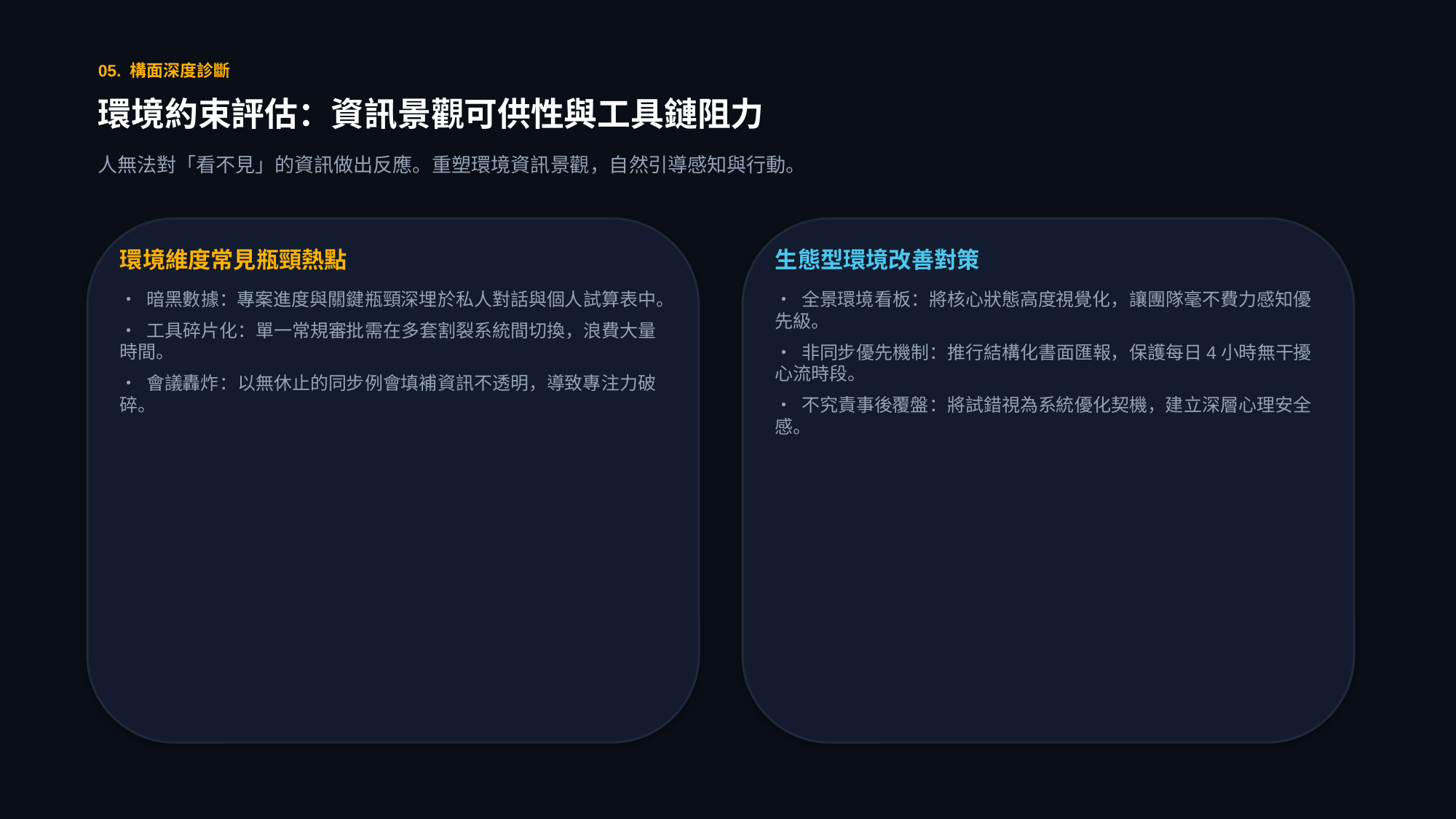

05. 構面深度診斷
環境約束評估：資訊景觀可供性與工具鏈阻力
人無法對「看不見」的資訊做出反應。重塑環境資訊景觀，自然引導感知與行動。

環境維度常見瓶頸熱點
• 暗黑數據：專案進度與關鍵瓶頸深埋於私人對話與個人試算表中。
• 工具碎片化：單一常規審批需在多套割裂系統間切換，浪費大量時間。
• 會議轟炸：以無休止的同步例會填補資訊不透明，導致專注力破碎。
生態型環境改善對策
• 全景環境看板：將核心狀態高度視覺化，讓團隊毫不費力感知優先級。
• 非同步優先機制：推行結構化書面匯報，保護每日4小時無干擾心流時段。
• 不究責事後覆盤：將試錯視為系統優化契機，建立深層心理安全感。